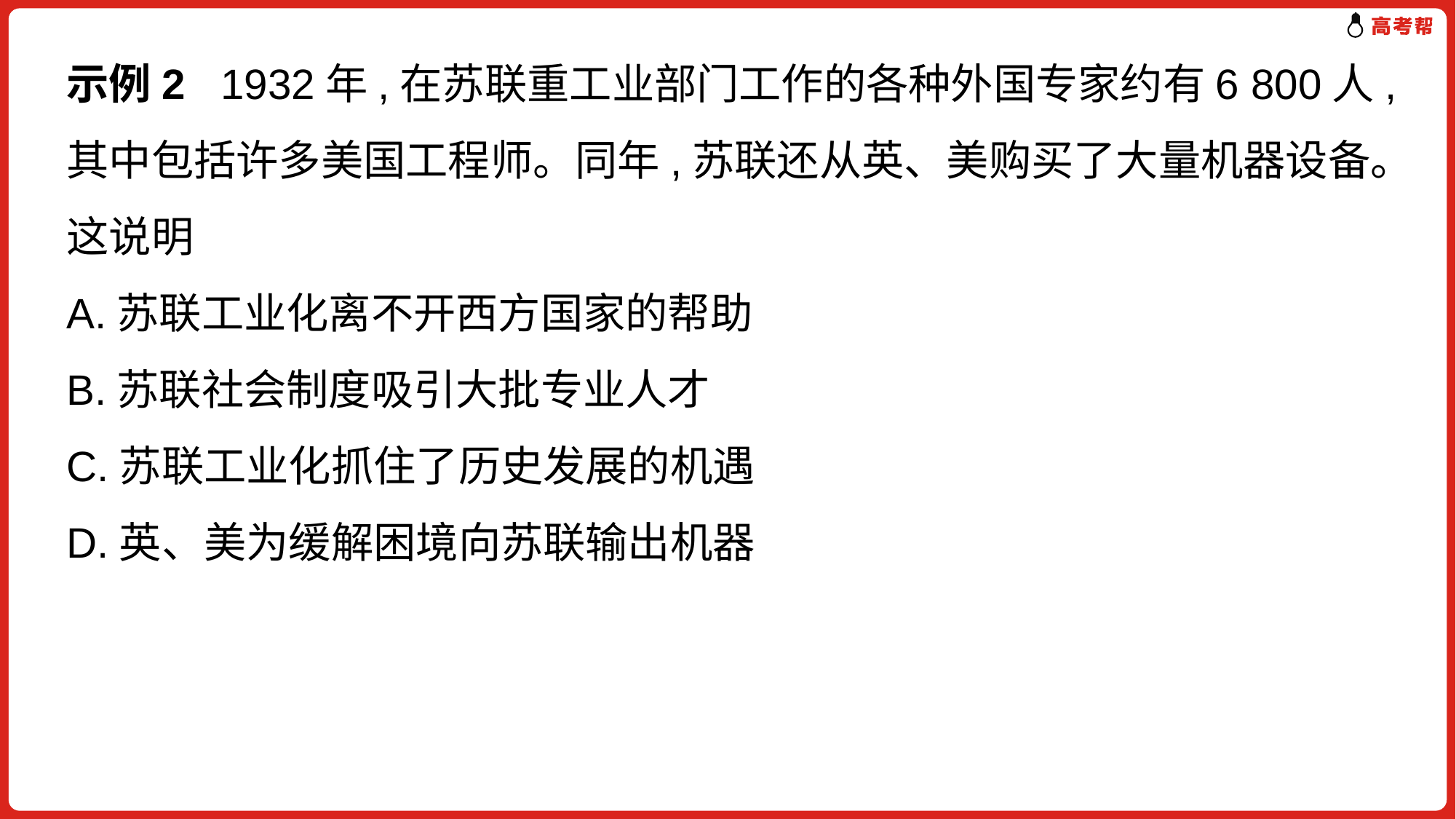

示例2   1932年,在苏联重工业部门工作的各种外国专家约有6 800人,其中包括许多美国工程师。同年,苏联还从英、美购买了大量机器设备。这说明
A.苏联工业化离不开西方国家的帮助
B.苏联社会制度吸引大批专业人才
C.苏联工业化抓住了历史发展的机遇
D.英、美为缓解困境向苏联输出机器